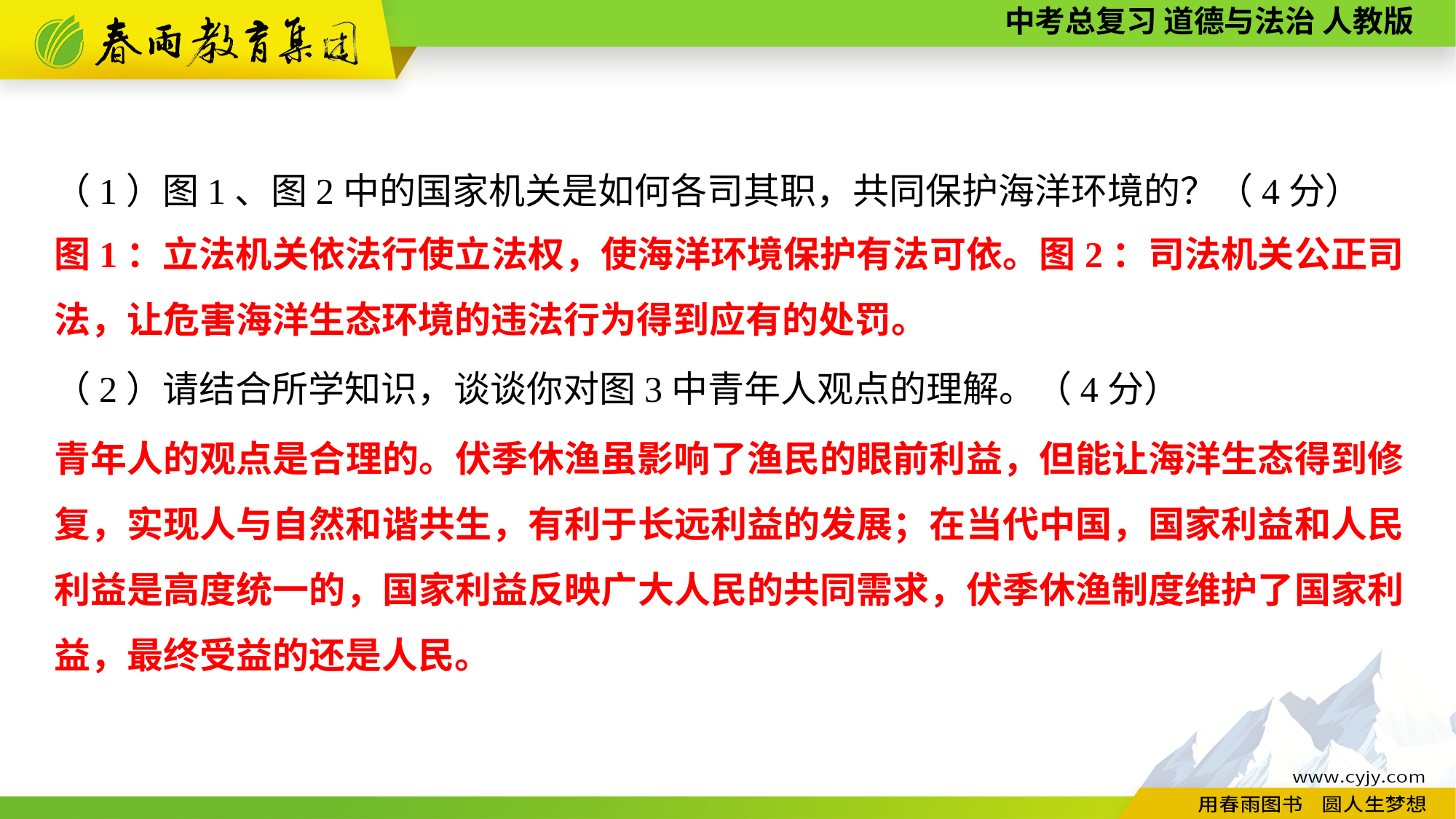

（1）图1、图2中的国家机关是如何各司其职，共同保护海洋环境的？（4分）
图1：立法机关依法行使立法权，使海洋环境保护有法可依。图2：司法机关公正司法，让危害海洋生态环境的违法行为得到应有的处罚。
（2）请结合所学知识，谈谈你对图3中青年人观点的理解。（4分）
青年人的观点是合理的。伏季休渔虽影响了渔民的眼前利益，但能让海洋生态得到修复，实现人与自然和谐共生，有利于长远利益的发展；在当代中国，国家利益和人民利益是高度统一的，国家利益反映广大人民的共同需求，伏季休渔制度维护了国家利益，最终受益的还是人民。